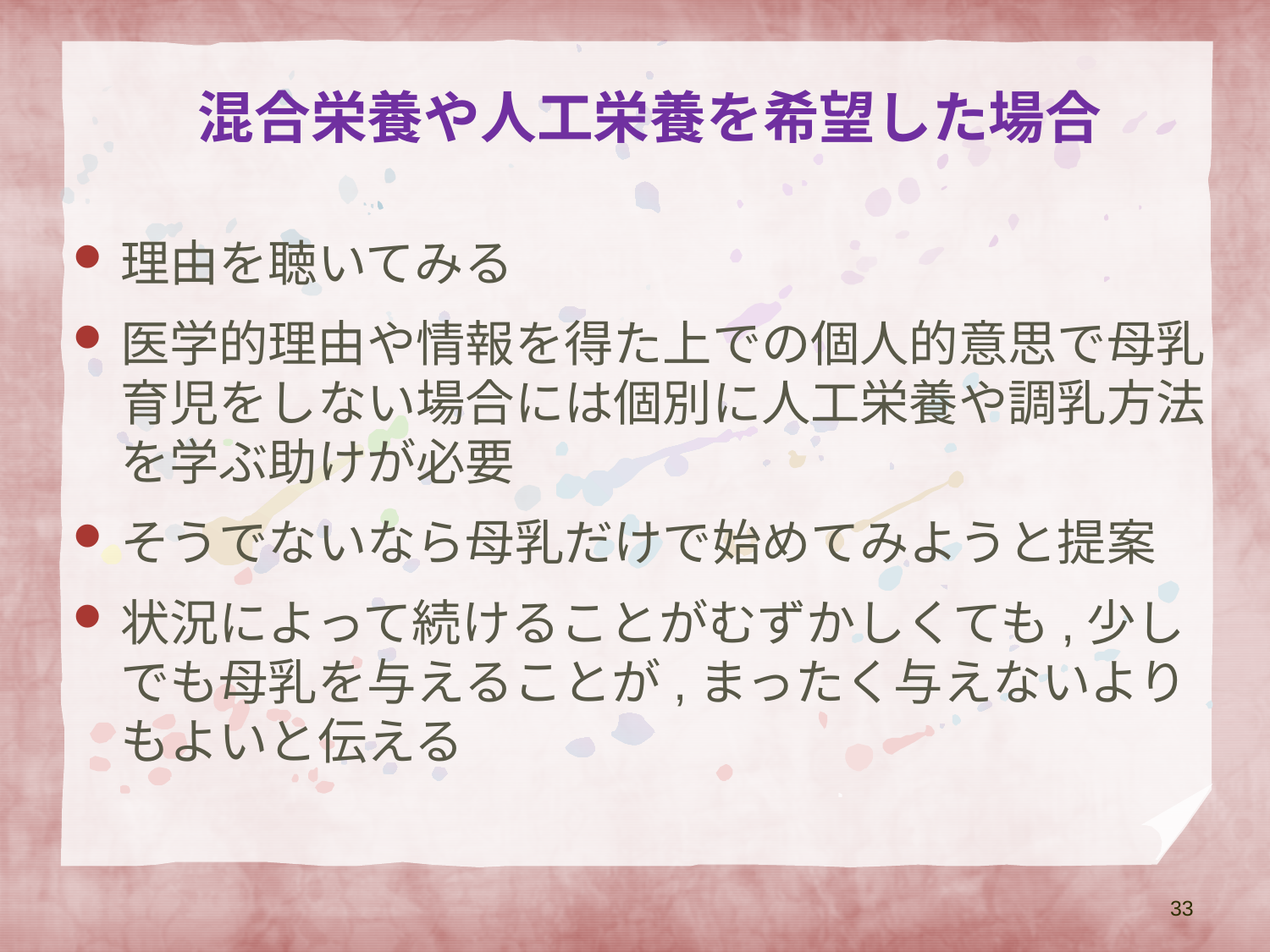

# 混合栄養や人工栄養を希望した場合
理由を聴いてみる
医学的理由や情報を得た上での個人的意思で母乳育児をしない場合には個別に人工栄養や調乳方法を学ぶ助けが必要
そうでないなら母乳だけで始めてみようと提案
状況によって続けることがむずかしくても,少しでも母乳を与えることが,まったく与えないよりもよいと伝える

33